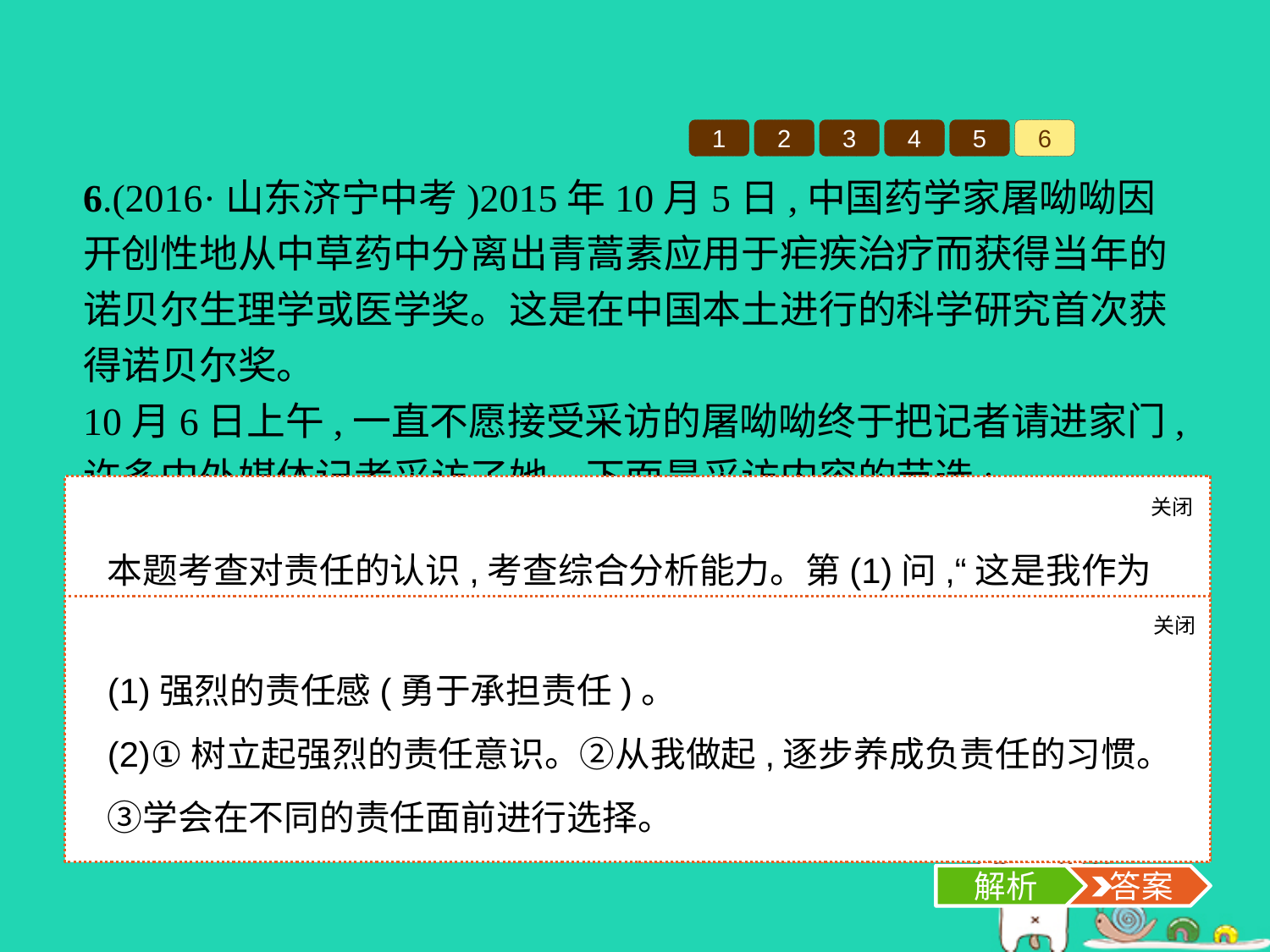

1
2
3
4
5
6
6.(2016·山东济宁中考)2015年10月5日,中国药学家屠呦呦因开创性地从中草药中分离出青蒿素应用于疟疾治疗而获得当年的诺贝尔生理学或医学奖。这是在中国本土进行的科学研究首次获得诺贝尔奖。
10月6日上午,一直不愿接受采访的屠呦呦终于把记者请进家门,许多中外媒体记者采访了她。下面是采访内容的节选:
《纽约时报》:你在老鼠和猴子身上测试青蒿素并证明它有效之后,你自己使用了这种药物。你当时害怕吗?
屠呦呦:我和两个同事使用了它来表明它不会致命。我认为,这是我作为一名医学化学家的责任,也是我的工作。
“这是我作为一名医学化学家的责任”体现了屠呦呦怎样的崇高精神和品质?你在日常生活和学习中应如何培养这种精神和品质?

关闭
解析

本题考查对责任的认识,考查综合分析能力。第(1)问,“这是我作为一名医学化学家的责任”体现了屠呦呦具有强烈的责任感。第(2)问考查怎样培养负责任的品质,围绕树立责任意识、养成负责任的习惯、学会在不同的责任面前作出正确的选择等方面回答即可。

关闭
解析
  答案

(1)强烈的责任感(勇于承担责任)。
(2)①树立起强烈的责任意识。②从我做起,逐步养成负责任的习惯。③学会在不同的责任面前进行选择。
解析
  答案